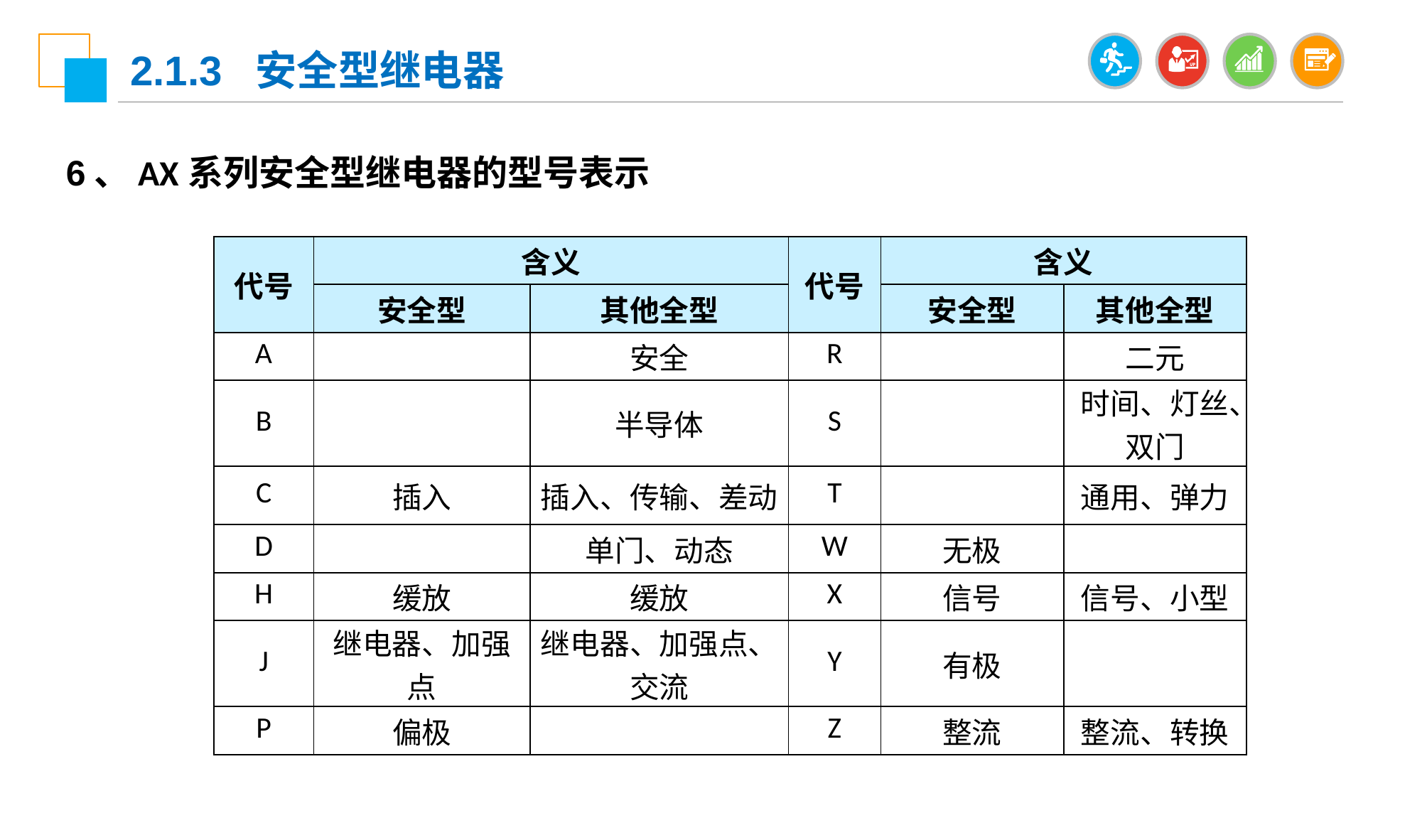

2.1.3  安全型继电器
6、AX系列安全型继电器的型号表示
| 代号 | 含义 |  | 代号 | 含义 |  |
| --- | --- | --- | --- | --- | --- |
|  | 安全型 | 其他全型 |  | 安全型 | 其他全型 |
| A |  | 安全 | R |  | 二元 |
| B |  | 半导体 | S |  | 时间、灯丝、双门 |
| C | 插入 | 插入、传输、差动 | T |  | 通用、弹力 |
| D |  | 单门、动态 | W | 无极 |  |
| H | 缓放 | 缓放 | X | 信号 | 信号、小型 |
| J | 继电器、加强点 | 继电器、加强点、交流 | Y | 有极 |  |
| P | 偏极 |  | Z | 整流 | 整流、转换 |